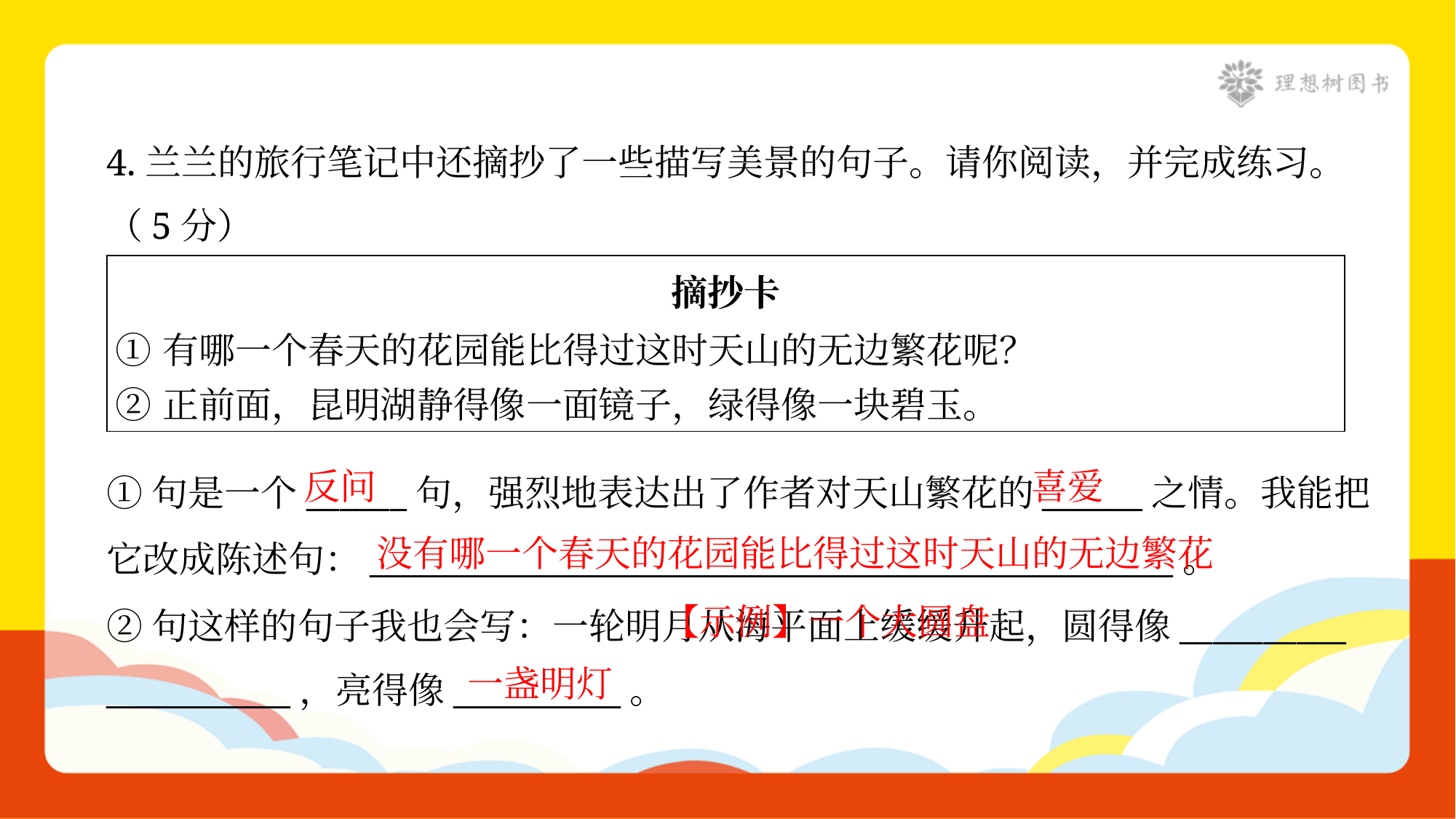

4.兰兰的旅行笔记中还摘抄了一些描写美景的句子。请你阅读，并完成练习。
（5分）
| 摘抄卡 ①有哪一个春天的花园能比得过这时天山的无边繁花呢？ ②正前面，昆明湖静得像一面镜子，绿得像一块碧玉。 |
| --- |
反问
喜爱
①句是一个______句，强烈地表达出了作者对天山繁花的______之情。我能把
它改成陈述句：________________________________________________。
②句这样的句子我也会写：一轮明月从海平面上缓缓升起，圆得像__________
___________，亮得像__________。
没有哪一个春天的花园能比得过这时天山的无边繁花
                                                           【示例】一个大圆盘
一盏明灯